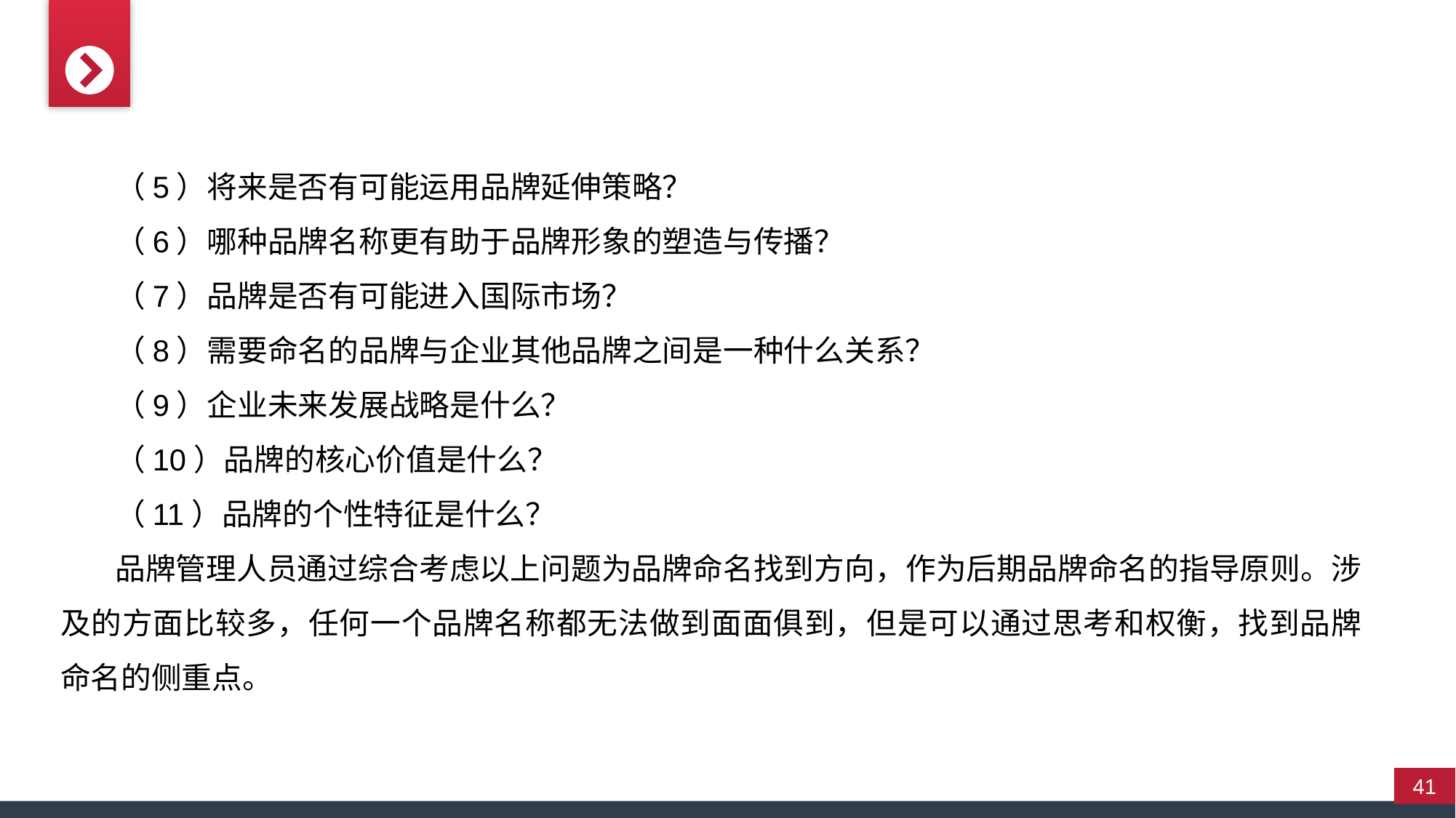

（5）将来是否有可能运用品牌延伸策略？
（6）哪种品牌名称更有助于品牌形象的塑造与传播？
（7）品牌是否有可能进入国际市场？
（8）需要命名的品牌与企业其他品牌之间是一种什么关系？
（9）企业未来发展战略是什么？
（10）品牌的核心价值是什么？
（11）品牌的个性特征是什么？
品牌管理人员通过综合考虑以上问题为品牌命名找到方向，作为后期品牌命名的指导原则。涉及的方面比较多，任何一个品牌名称都无法做到面面俱到，但是可以通过思考和权衡，找到品牌命名的侧重点。